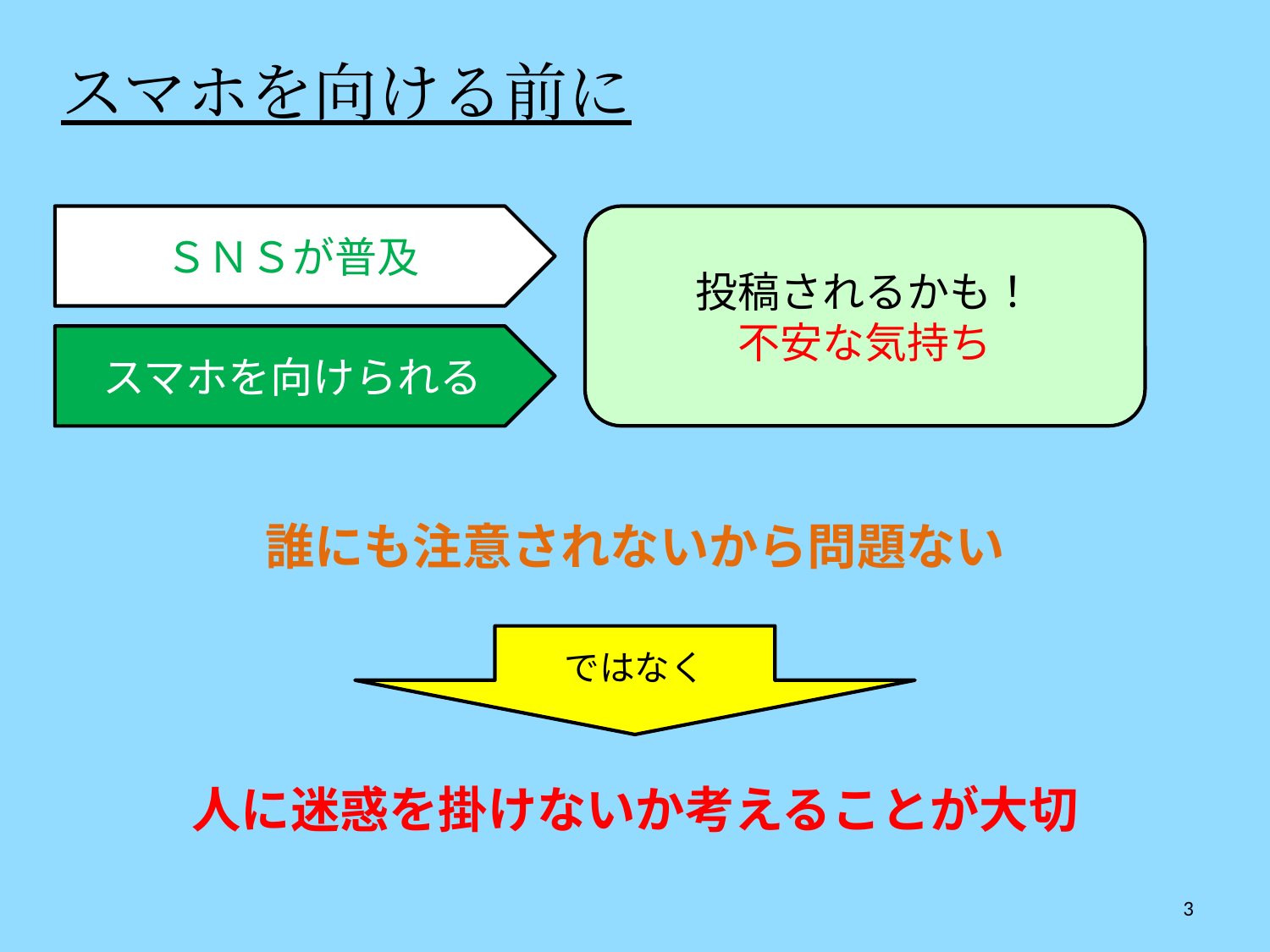

スマホを向ける前に
ＳＮＳが普及
投稿されるかも！
不安な気持ち
スマホを向けられる
誰にも注意されないから問題ない

ではなく
人に迷惑を掛けないか考えることが大切
3